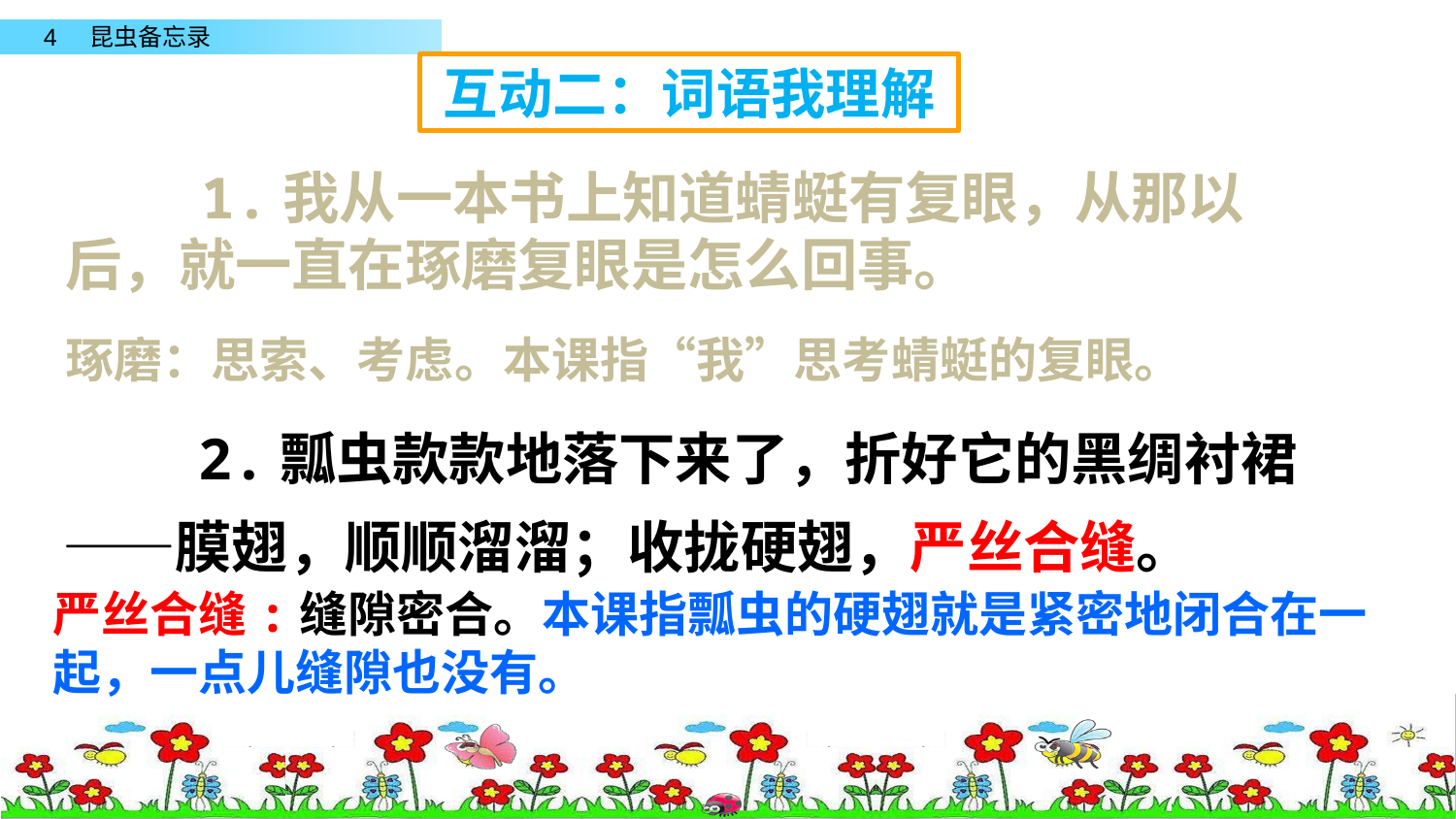

互动二：词语我理解
    1.我从一本书上知道蜻蜓有复眼，从那以后，就一直在琢磨复眼是怎么回事。
琢磨：思索、考虑。本课指“我”思考蜻蜓的复眼。
    2.瓢虫款款地落下来了，折好它的黑绸衬裙——膜翅，顺顺溜溜；收拢硬翅，严丝合缝。
严丝合缝:缝隙密合。本课指瓢虫的硬翅就是紧密地闭合在一起，一点儿缝隙也没有。